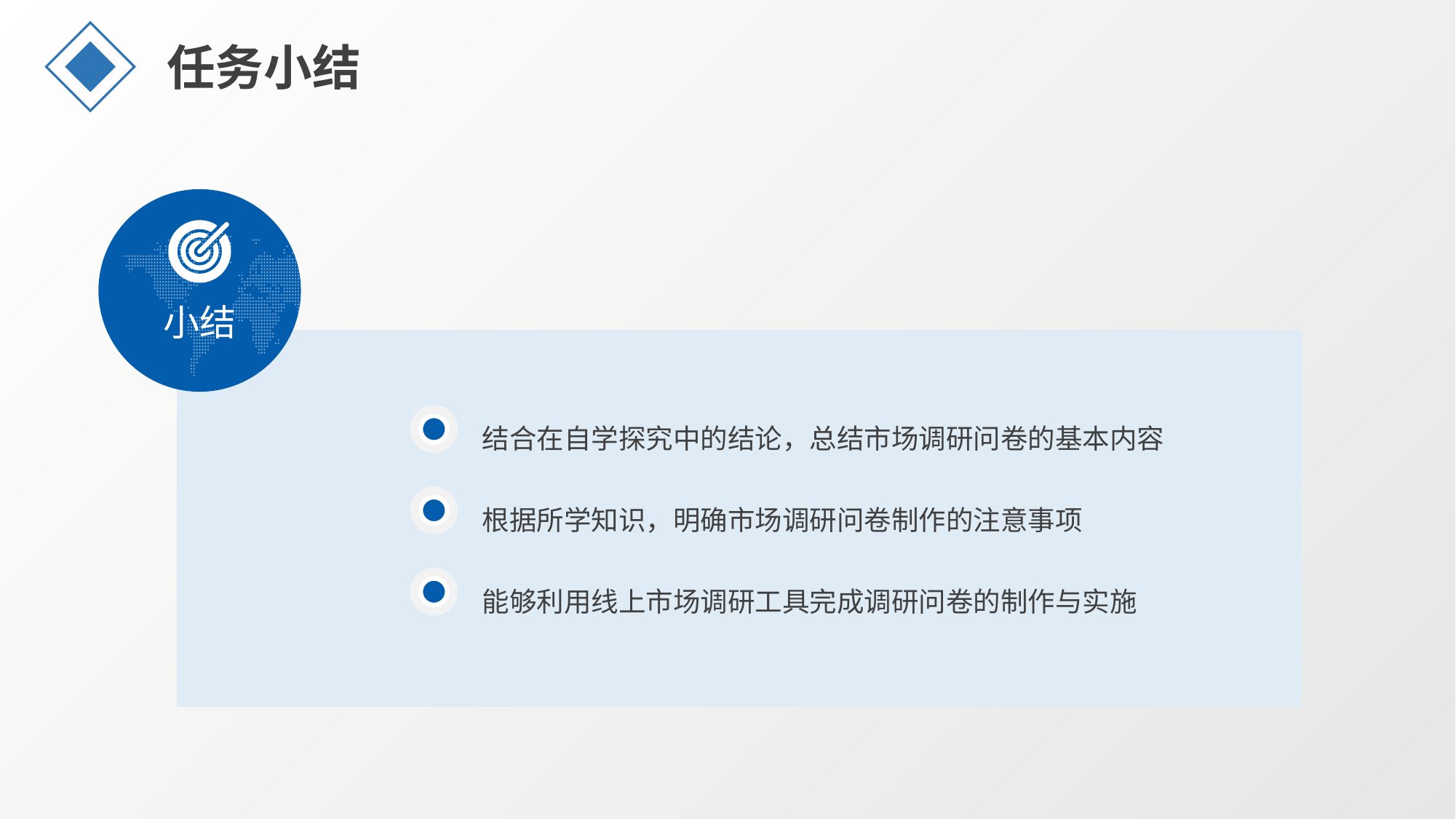

任务小结

小结

结合在自学探究中的结论，总结市场调研问卷的基本内容

根据所学知识，明确市场调研问卷制作的注意事项

能够利用线上市场调研工具完成调研问卷的制作与实施